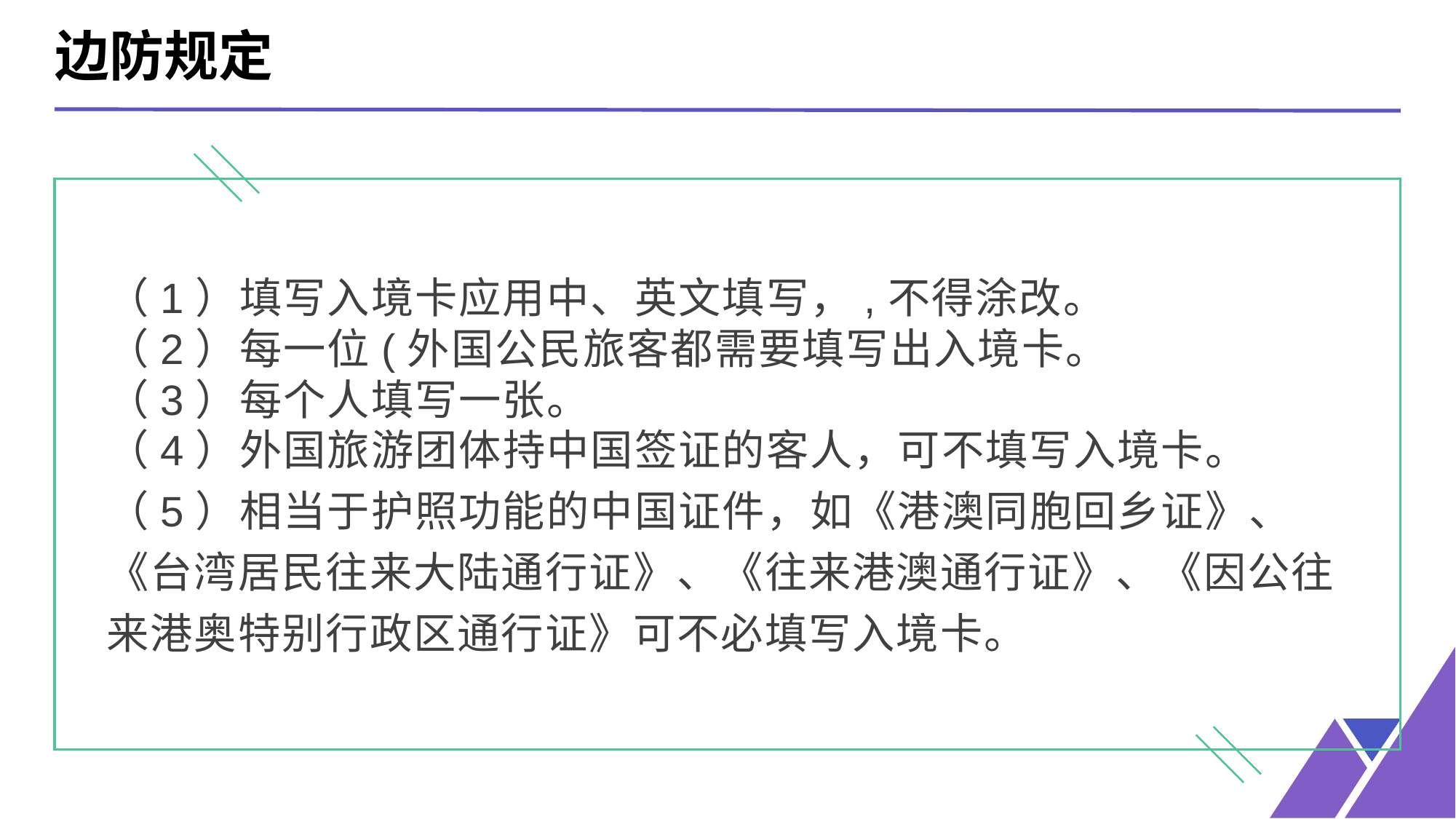

边防规定

（1）填写入境卡应用中、英文填写，,不得涂改。
（2）每一位(外国公民旅客都需要填写出入境卡。
（3）每个人填写一张。
（4）外国旅游团体持中国签证的客人，可不填写入境卡。
（5）相当于护照功能的中国证件，如《港澳同胞回乡证》、《台湾居民往来大陆通行证》、《往来港澳通行证》、《因公往来港奥特别行政区通行证》可不必填写入境卡。